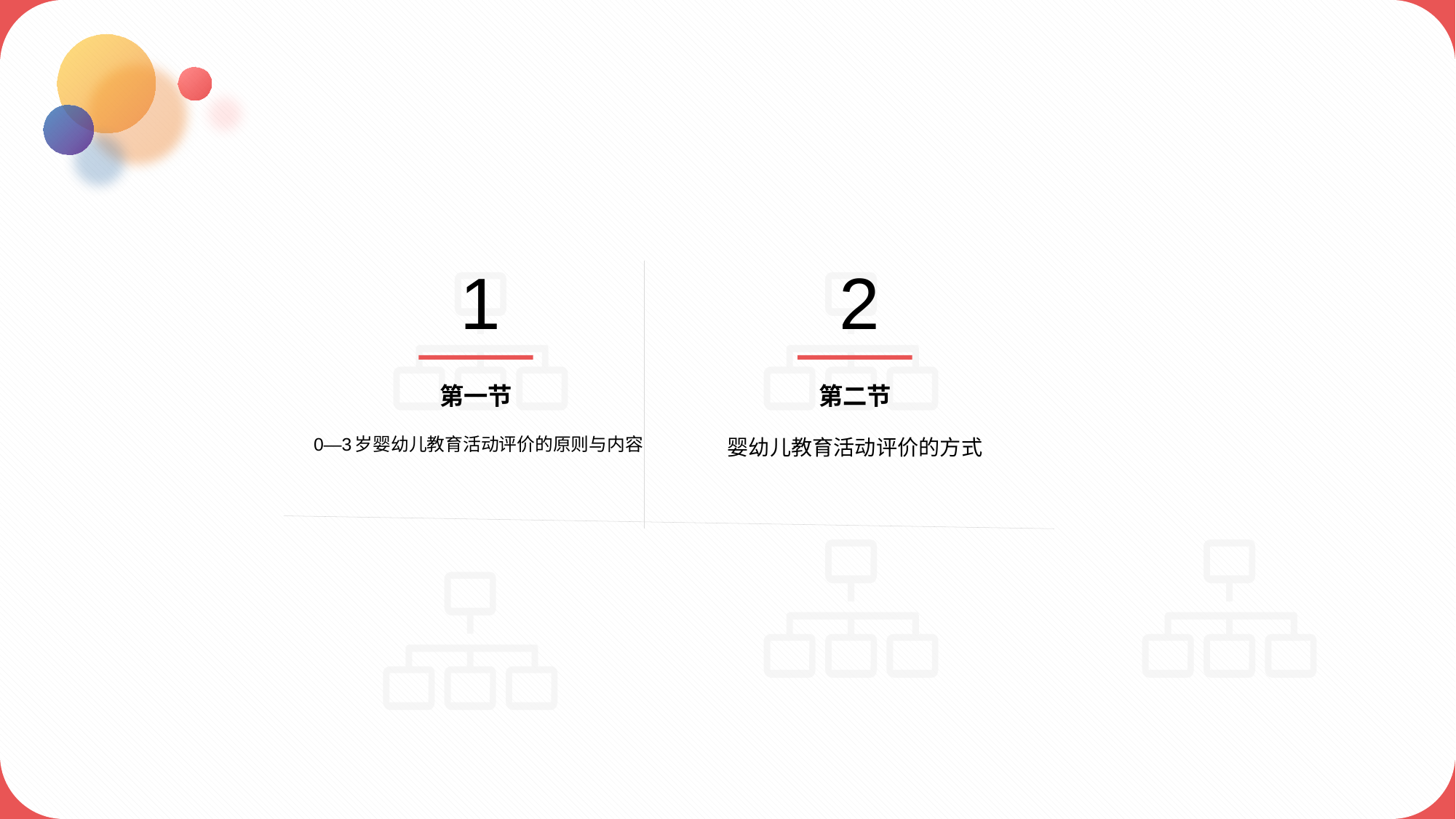

1
2

第一节
 0—3岁婴幼儿教育活动评价的原则与内容
第二节
婴幼儿教育活动评价的方式